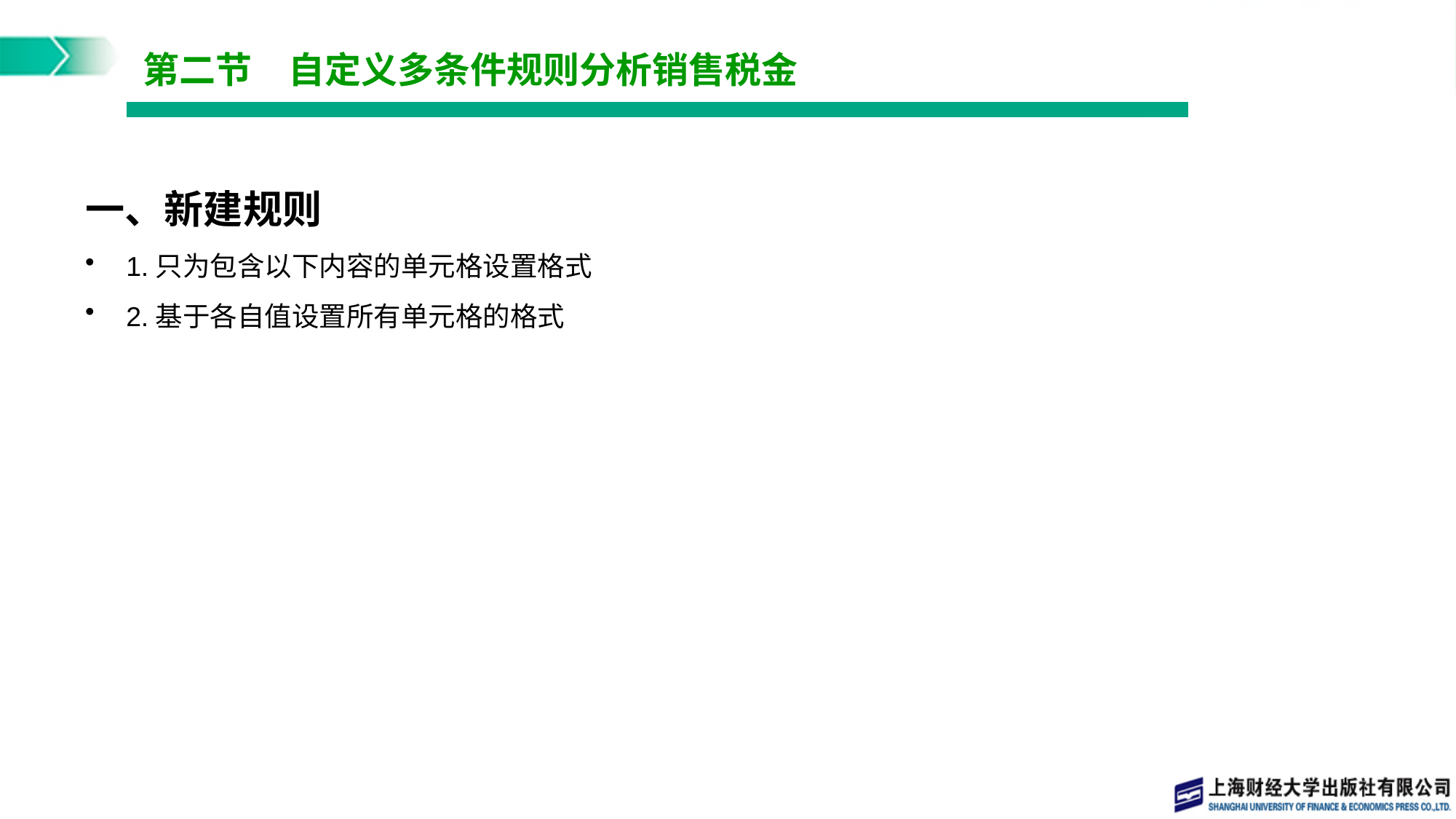

# 第二节　自定义多条件规则分析销售税金
一、新建规则
1.只为包含以下内容的单元格设置格式
2.基于各自值设置所有单元格的格式